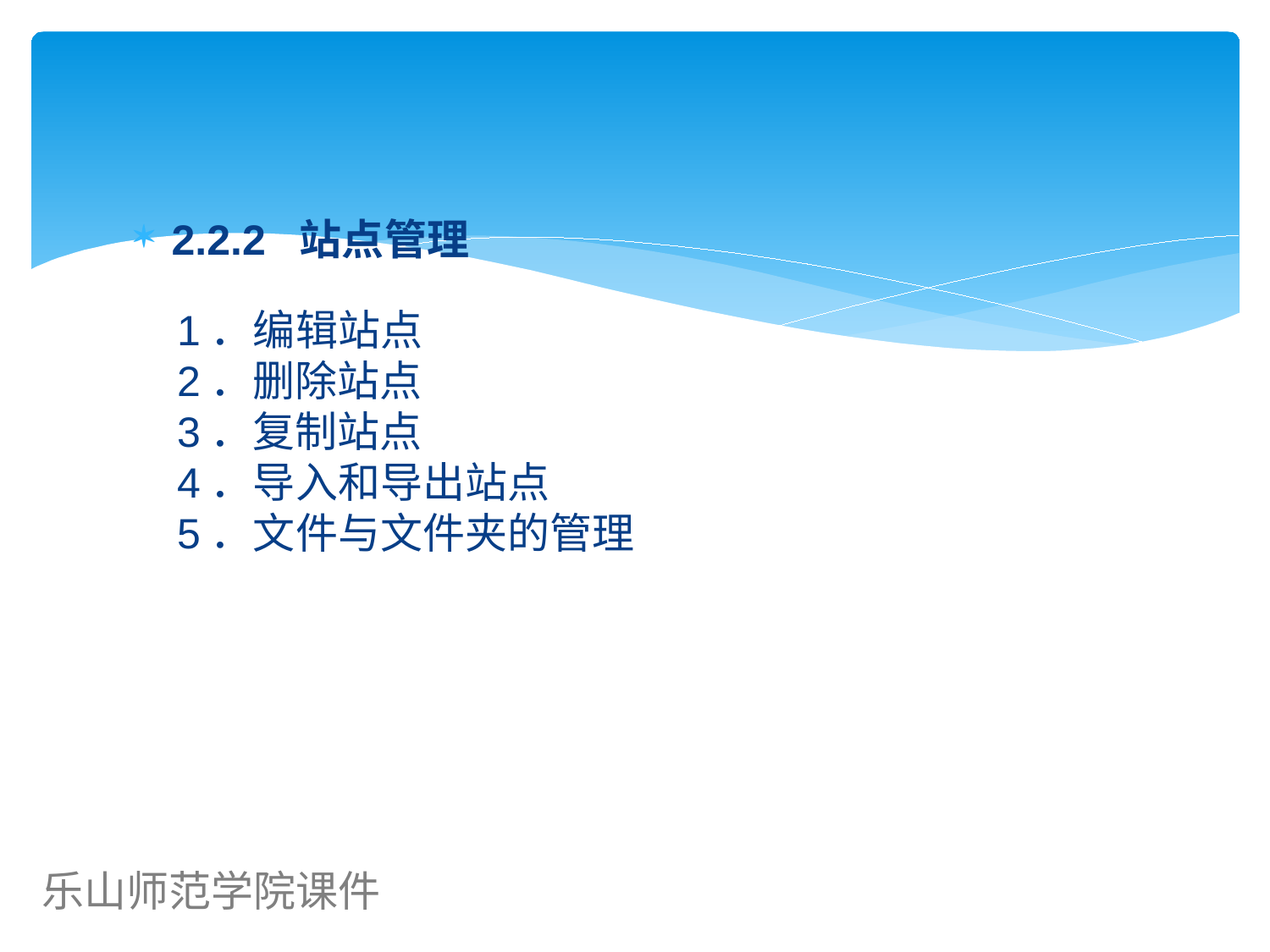

#
2.2.2  站点管理

1．编辑站点
2．删除站点
3．复制站点
4．导入和导出站点
5．文件与文件夹的管理